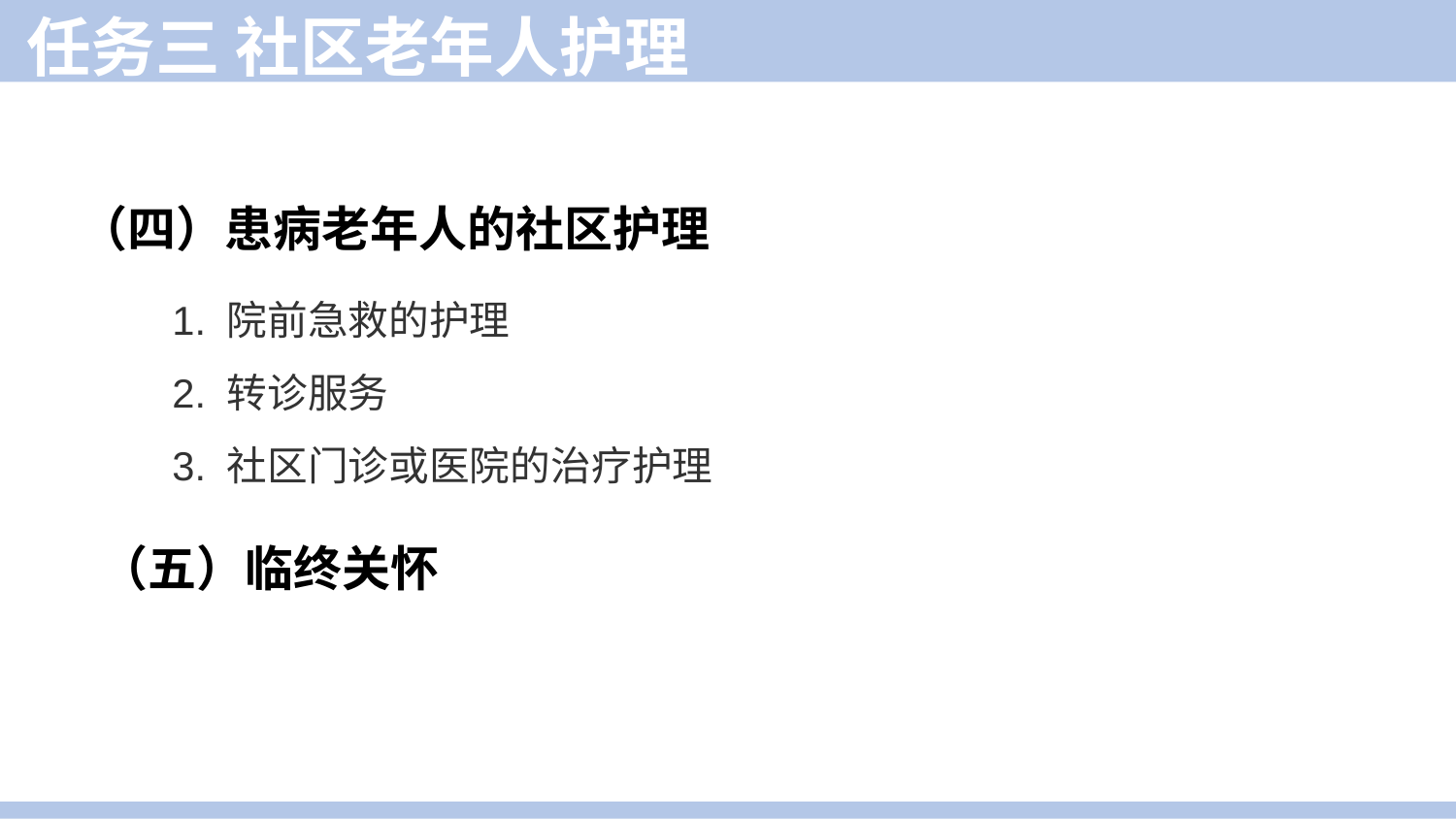

任务三 社区老年人护理
（四）患病老年人的社区护理
1. 院前急救的护理
2. 转诊服务
3. 社区门诊或医院的治疗护理
（五）临终关怀